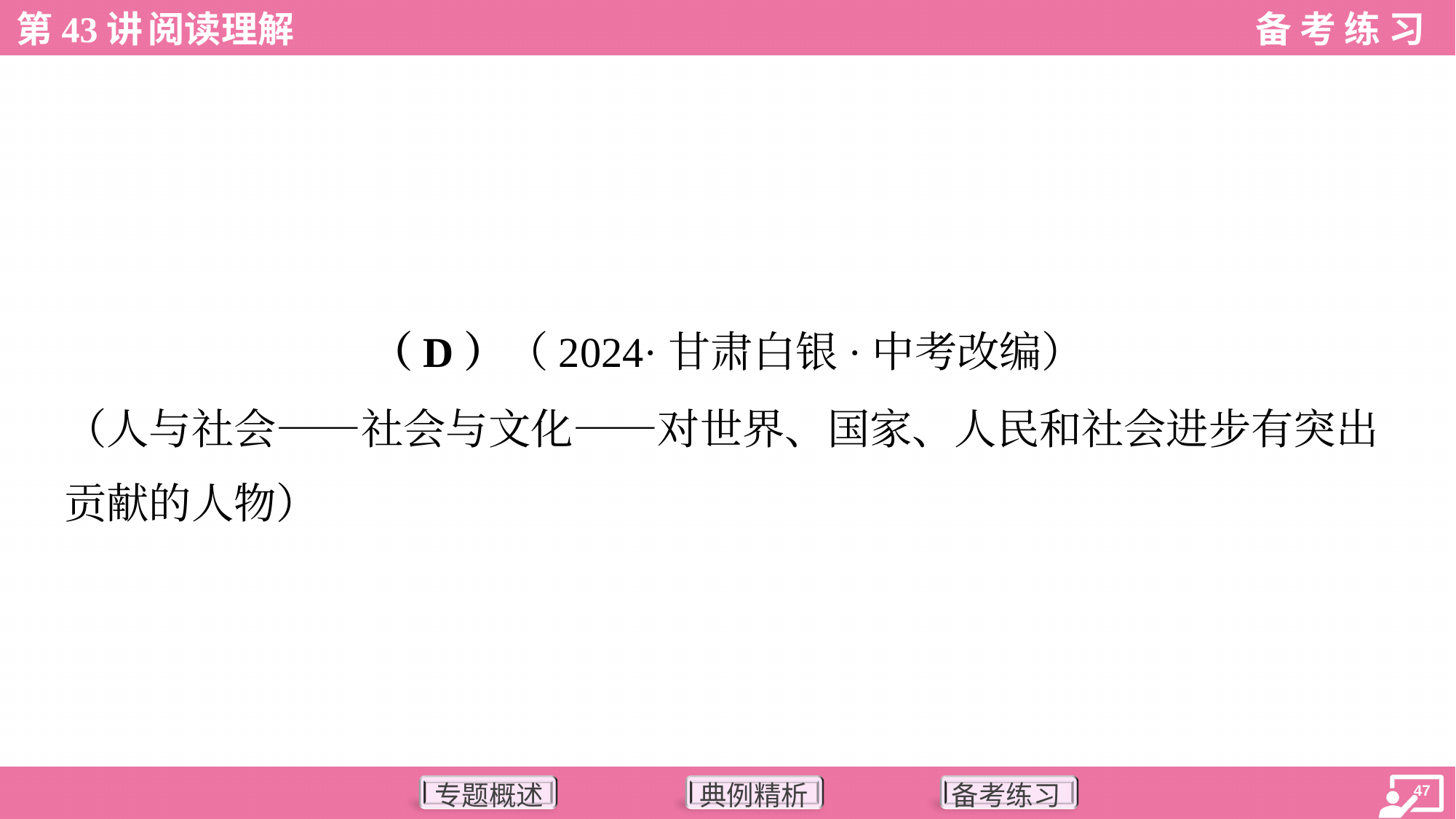

（D）（2024·甘肃白银·中考改编）
（人与社会——社会与文化——对世界、国家、人民和社会进步有突出
贡献的人物）